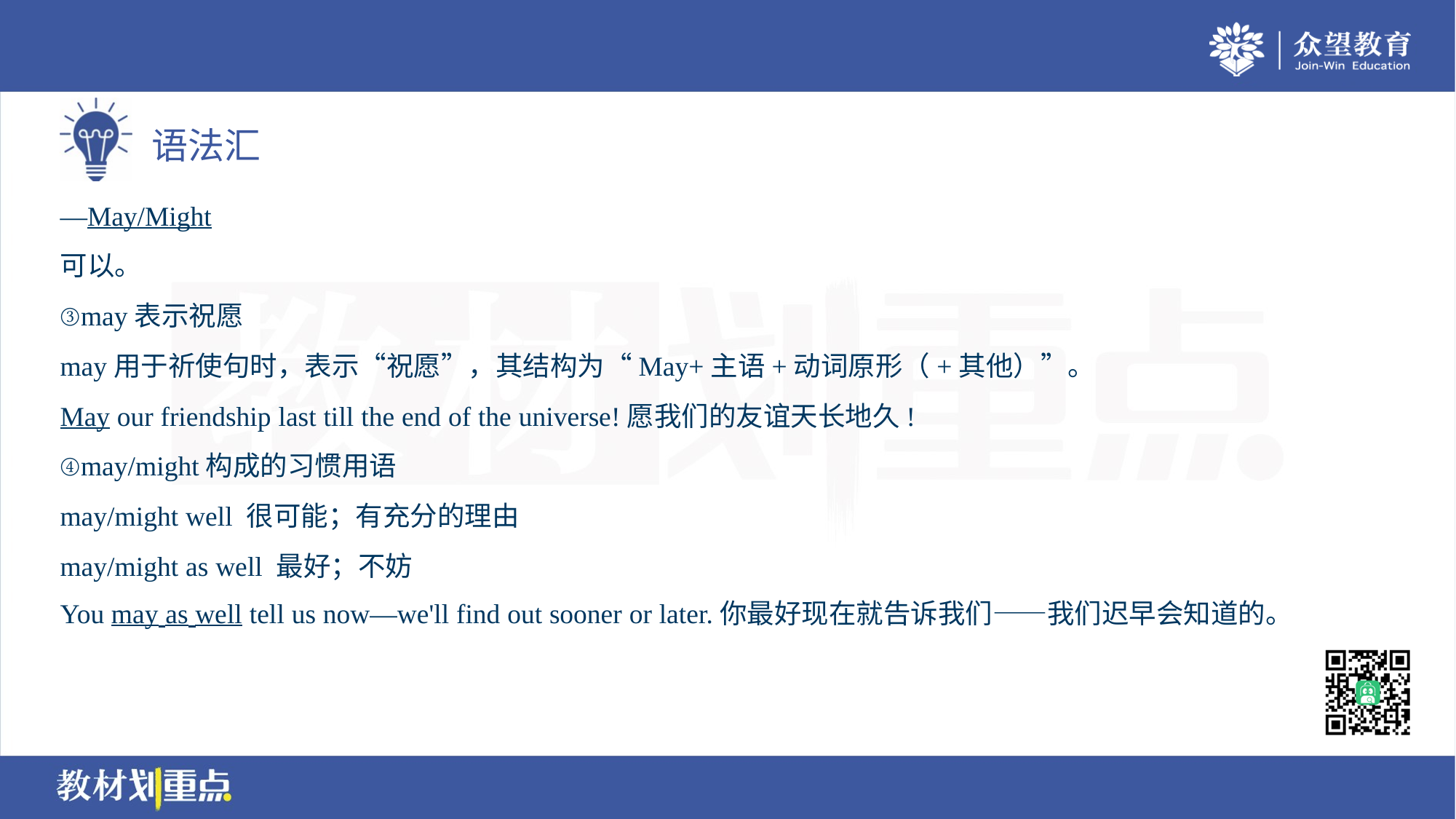

—May/Might. .I take this magazine out? —Yes, you may/can.——我可以把这本杂志带走吗？——是的，
可以。
③may表示祝愿
may用于祈使句时，表示“祝愿”，其结构为“May+主语+动词原形（+其他）”。
May our friendship last till the end of the universe!愿我们的友谊天长地久!
④may/might构成的习惯用语
may/might well 很可能；有充分的理由
may/might as well 最好；不妨
You may as well tell us now—we'll find out sooner or later.你最好现在就告诉我们——我们迟早会知道的。